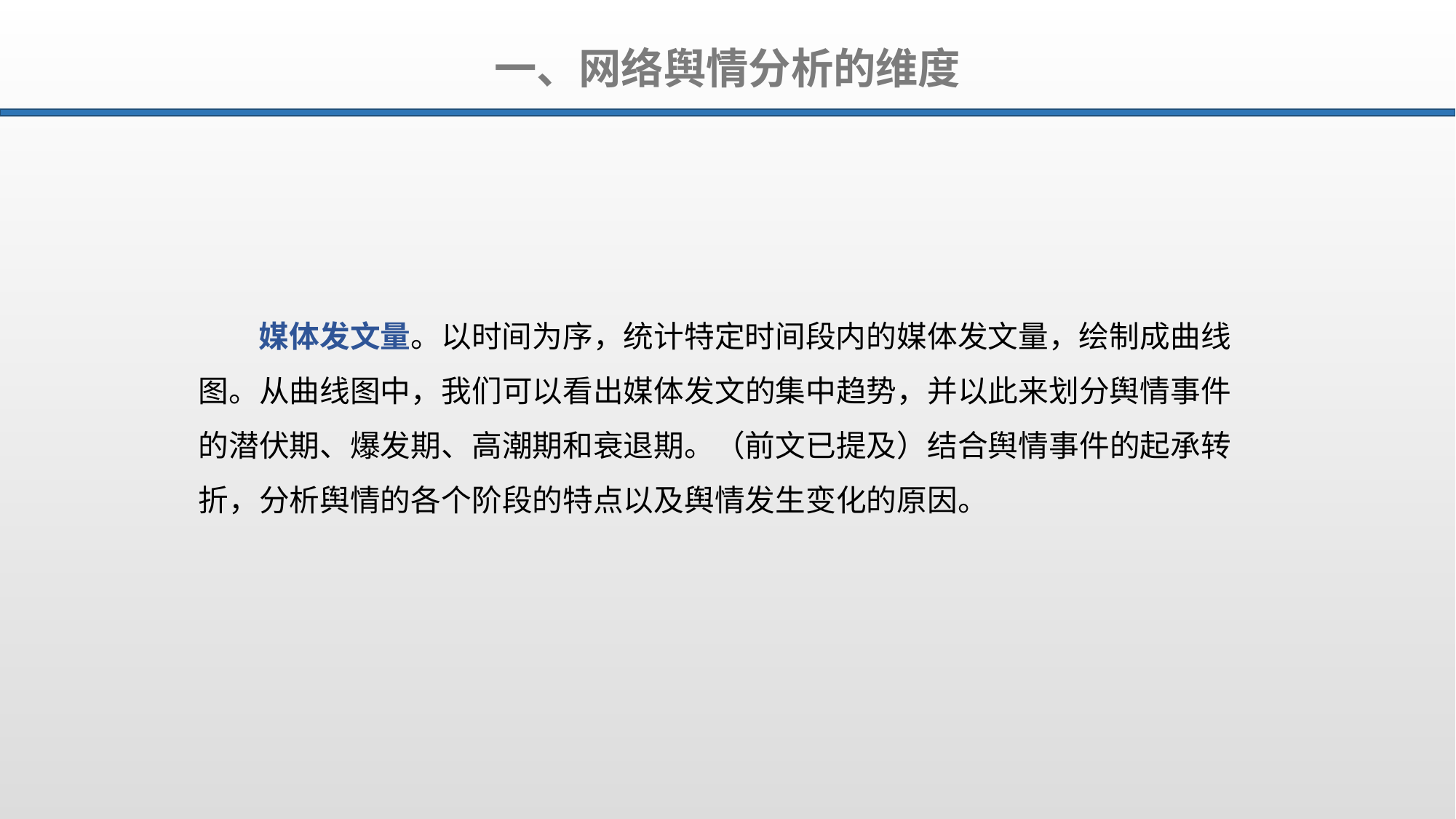

一、网络舆情分析的维度

媒体发文量。以时间为序，统计特定时间段内的媒体发文量，绘制成曲线图。从曲线图中，我们可以看出媒体发文的集中趋势，并以此来划分舆情事件的潜伏期、爆发期、高潮期和衰退期。（前文已提及）结合舆情事件的起承转折，分析舆情的各个阶段的特点以及舆情发生变化的原因。